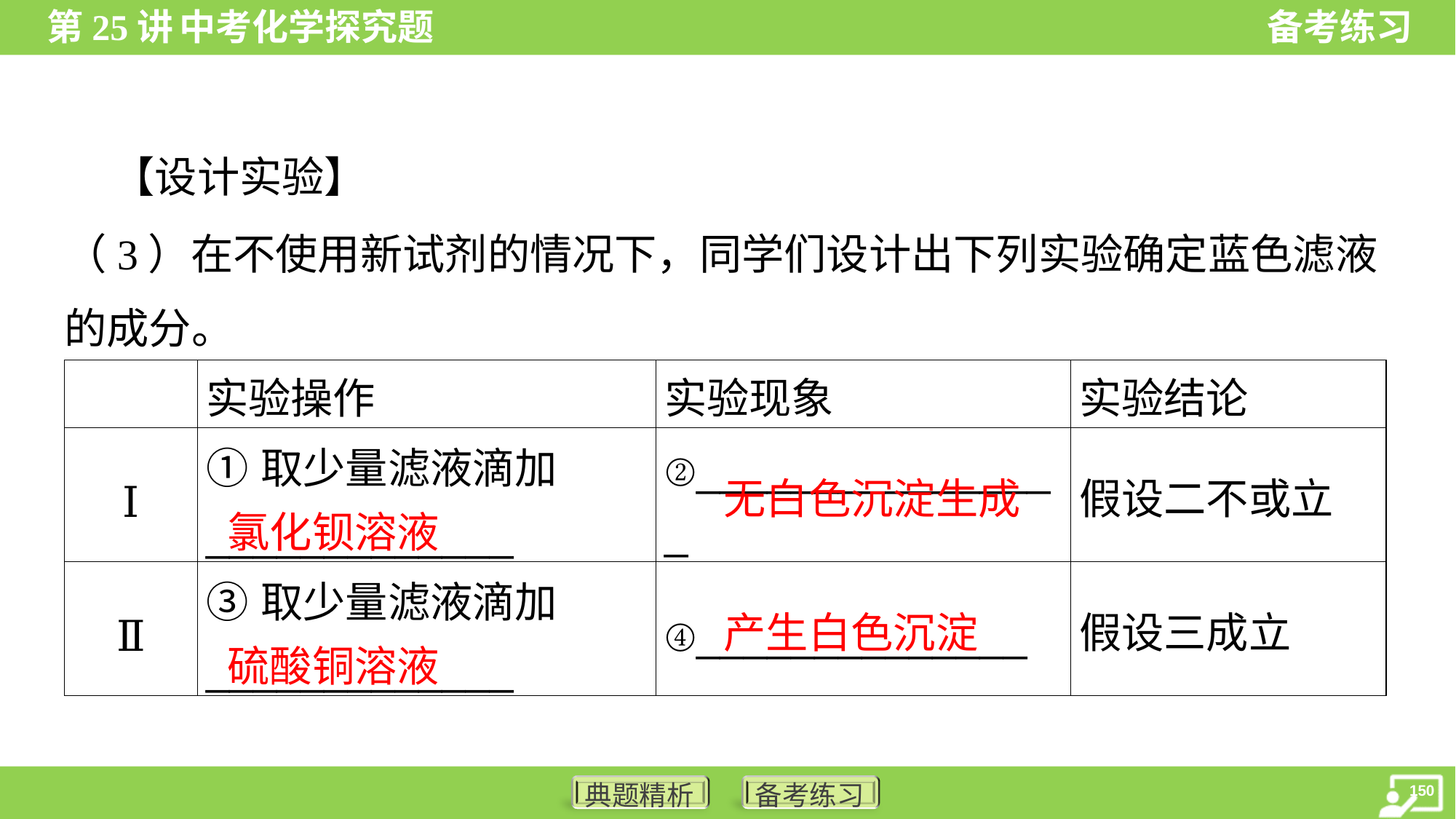

【设计实验】
（3）在不使用新试剂的情况下，同学们设计出下列实验确定蓝色滤液
的成分。
|  | 实验操作 | 实验现象 | 实验结论 |
| --- | --- | --- | --- |
| Ⅰ | ①取少量滤液滴加 \_\_\_\_\_\_\_\_\_\_\_\_\_ | ②\_\_\_\_\_\_\_\_\_\_\_\_\_\_\_\_ | 假设二不或立 |
| Ⅱ | ③取少量滤液滴加 \_\_\_\_\_\_\_\_\_\_\_\_\_ | ④\_\_\_\_\_\_\_\_\_\_\_\_\_\_ | 假设三成立 |
无白色沉淀生成
氯化钡溶液
产生白色沉淀
硫酸铜溶液